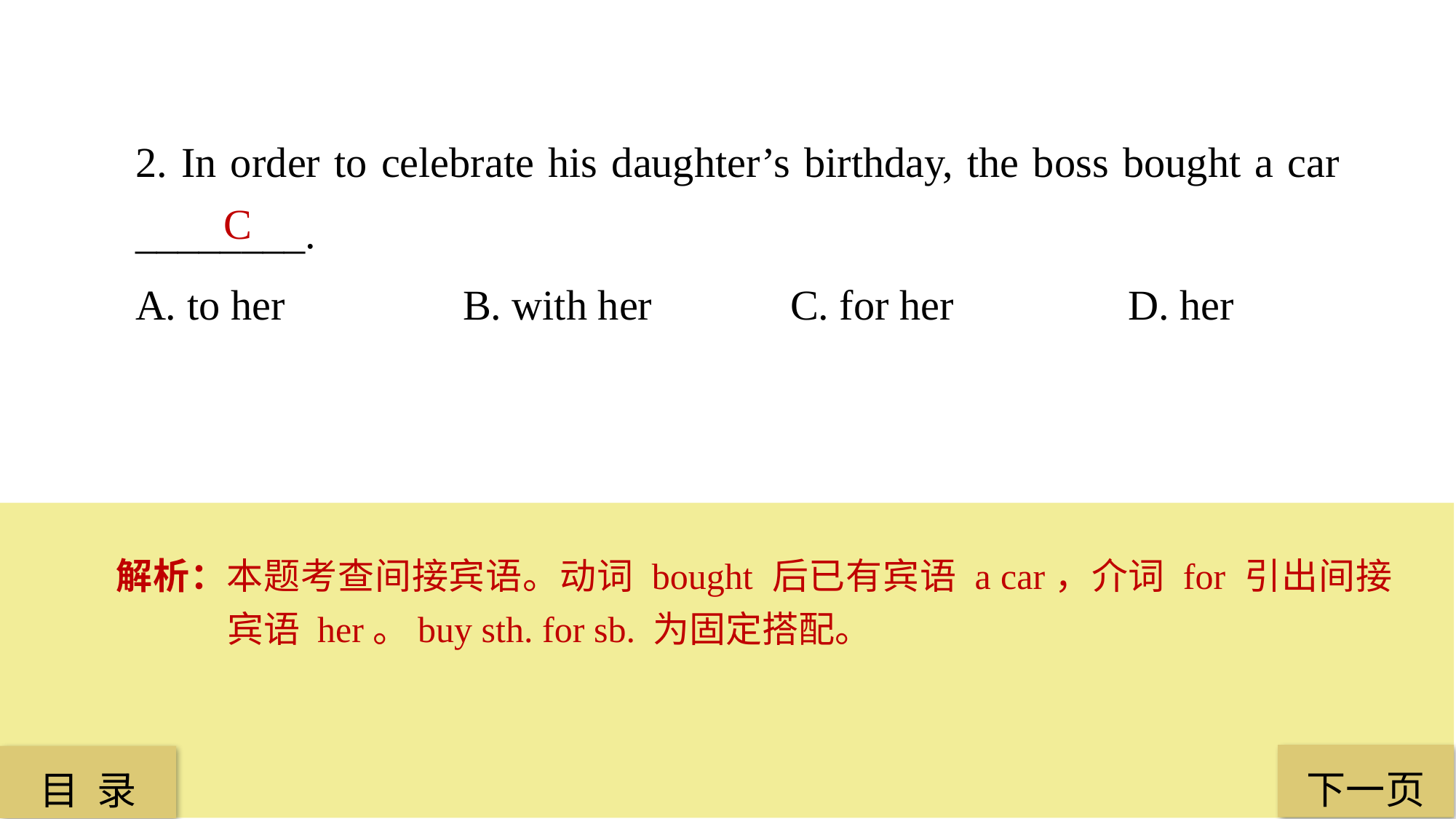

2. In order to celebrate his daughter’s birthday, the boss bought a car ________.
A. to her 		B. with her 		C. for her		 D. her
C
解析：本题考查间接宾语。动词 bought 后已有宾语 a car，介词 for 引出间接宾语 her。buy sth. for sb. 为固定搭配。